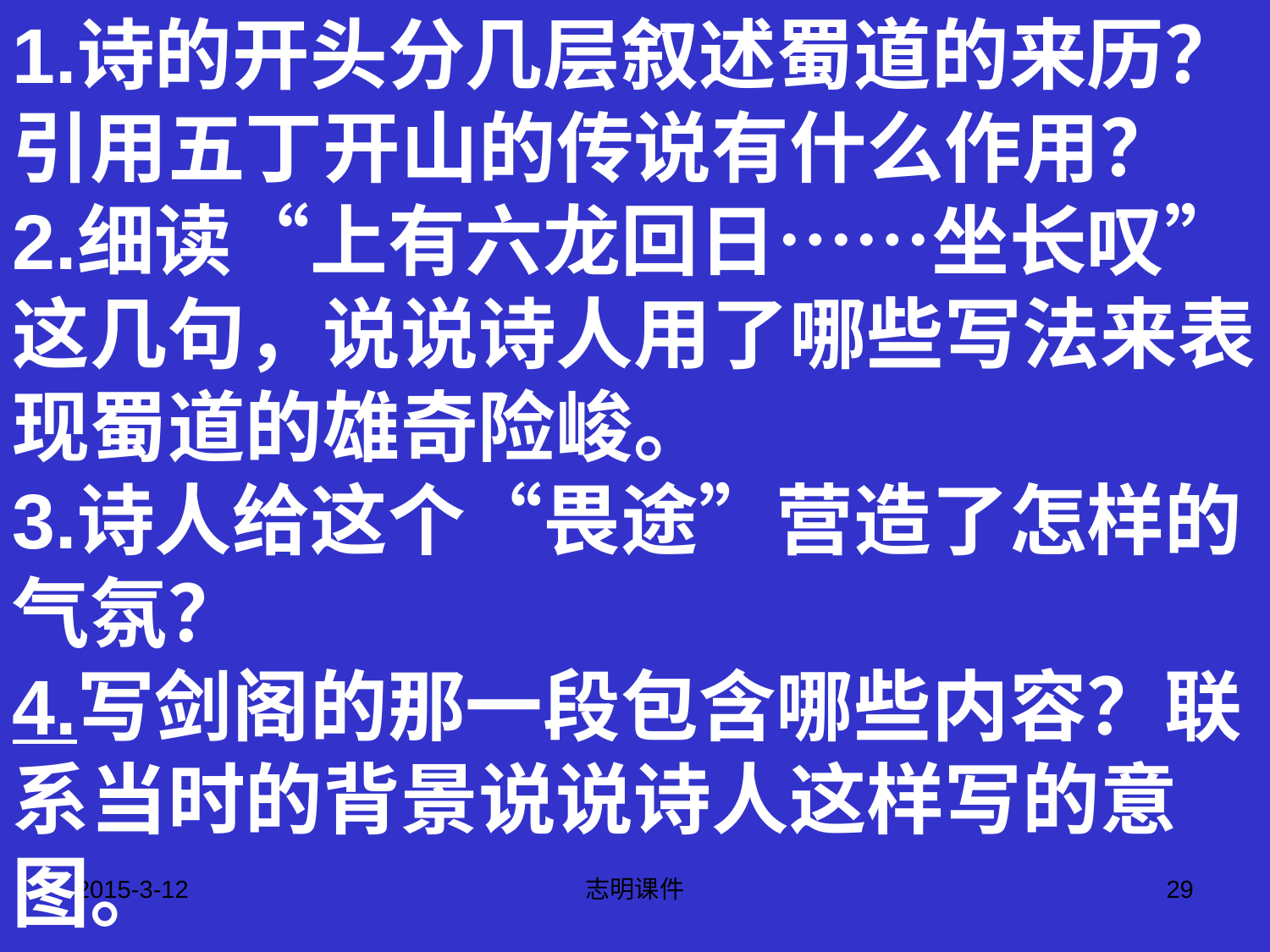

1.诗的开头分几层叙述蜀道的来历？引用五丁开山的传说有什么作用？
2.细读“上有六龙回日……坐长叹”这几句，说说诗人用了哪些写法来表现蜀道的雄奇险峻。
3.诗人给这个“畏途”营造了怎样的气氛？
4.写剑阁的那一段包含哪些内容？联系当时的背景说说诗人这样写的意图。

2015-3-12
志明课件
29